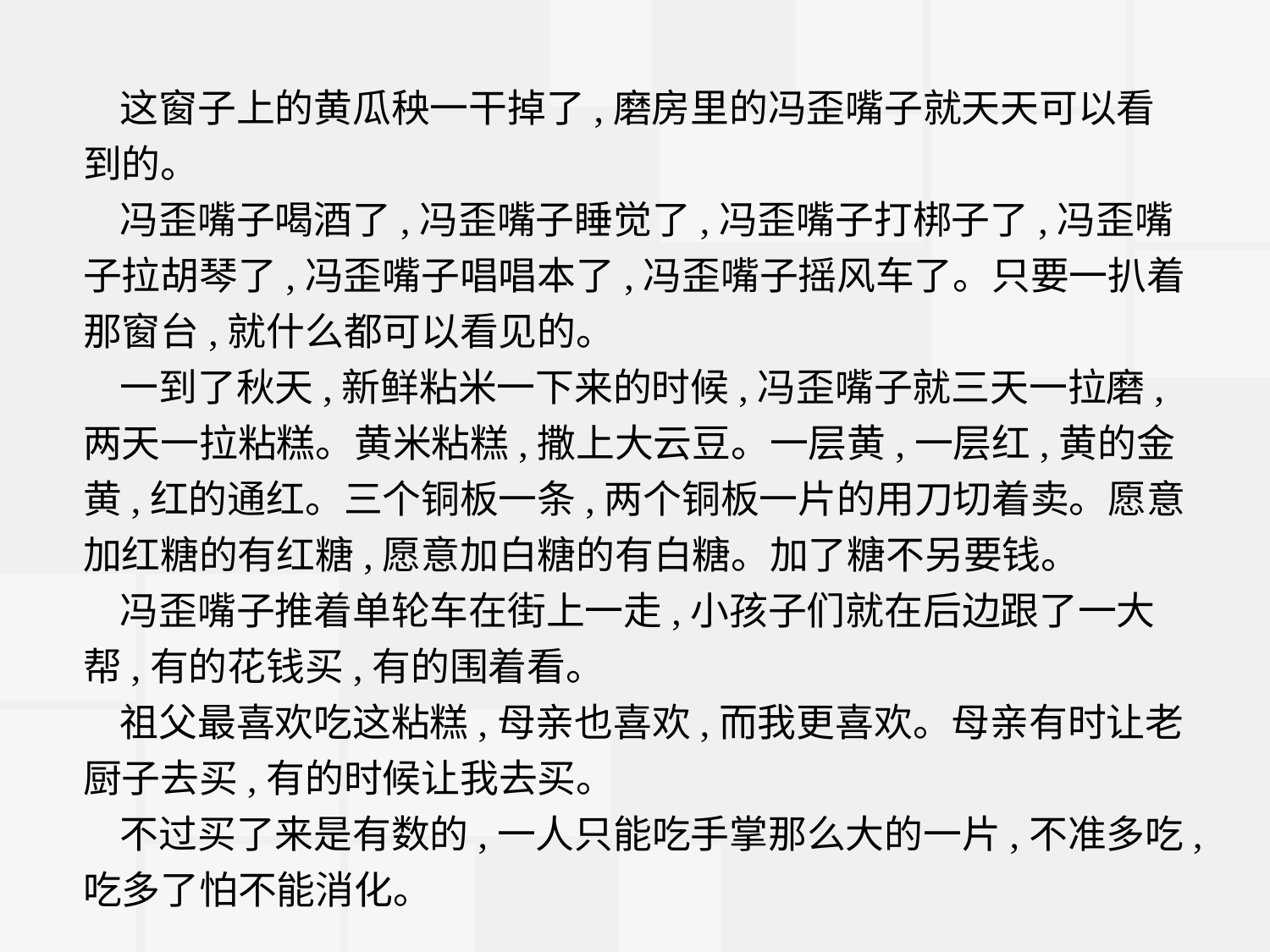

这窗子上的黄瓜秧一干掉了,磨房里的冯歪嘴子就天天可以看到的。
冯歪嘴子喝酒了,冯歪嘴子睡觉了,冯歪嘴子打梆子了,冯歪嘴子拉胡琴了,冯歪嘴子唱唱本了,冯歪嘴子摇风车了。只要一扒着那窗台,就什么都可以看见的。
一到了秋天,新鲜粘米一下来的时候,冯歪嘴子就三天一拉磨,两天一拉粘糕。黄米粘糕,撒上大云豆。一层黄,一层红,黄的金黄,红的通红。三个铜板一条,两个铜板一片的用刀切着卖。愿意加红糖的有红糖,愿意加白糖的有白糖。加了糖不另要钱。
冯歪嘴子推着单轮车在街上一走,小孩子们就在后边跟了一大帮,有的花钱买,有的围着看。
祖父最喜欢吃这粘糕,母亲也喜欢,而我更喜欢。母亲有时让老厨子去买,有的时候让我去买。
不过买了来是有数的,一人只能吃手掌那么大的一片,不准多吃,吃多了怕不能消化。